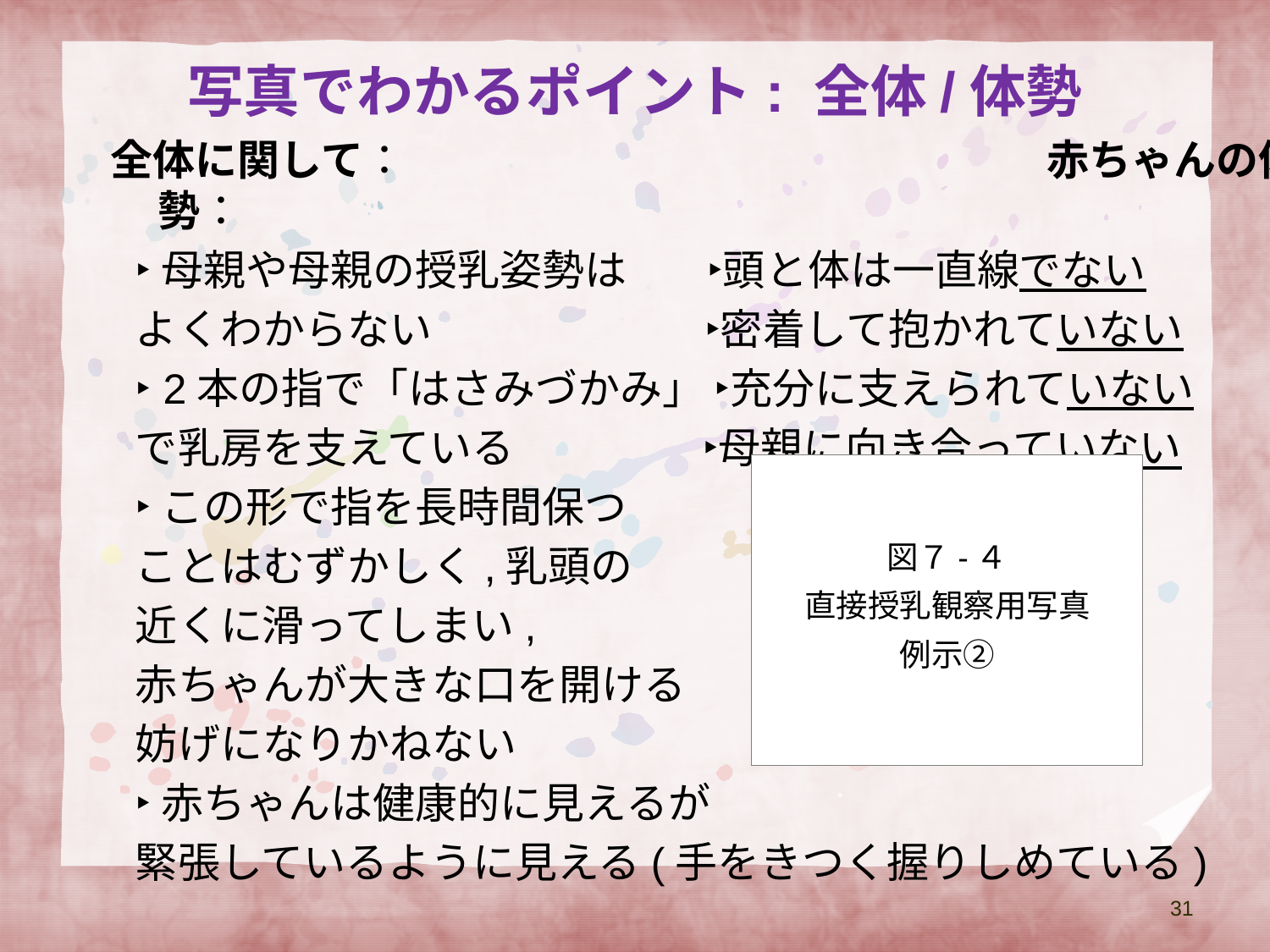

# 写真でわかるポイント: 全体/体勢
全体に関して：				　　　　　　赤ちゃんの体勢：
‣母親や母親の授乳姿勢は　    ‣頭と体は一直線でない
よくわからない　　　　 　　 ‣密着して抱かれていない
‣ 2本の指で「はさみづかみ」 ‣充分に支えられていない
で乳房を支えている　　　　  ‣母親に向き合っていない
‣この形で指を長時間保つ
ことはむずかしく,乳頭の
近くに滑ってしまい,
赤ちゃんが大きな口を開ける
妨げになりかねない
‣赤ちゃんは健康的に見えるが
緊張しているように見える(手をきつく握りしめている)

図７-４
直接授乳観察用写真
例示②

31